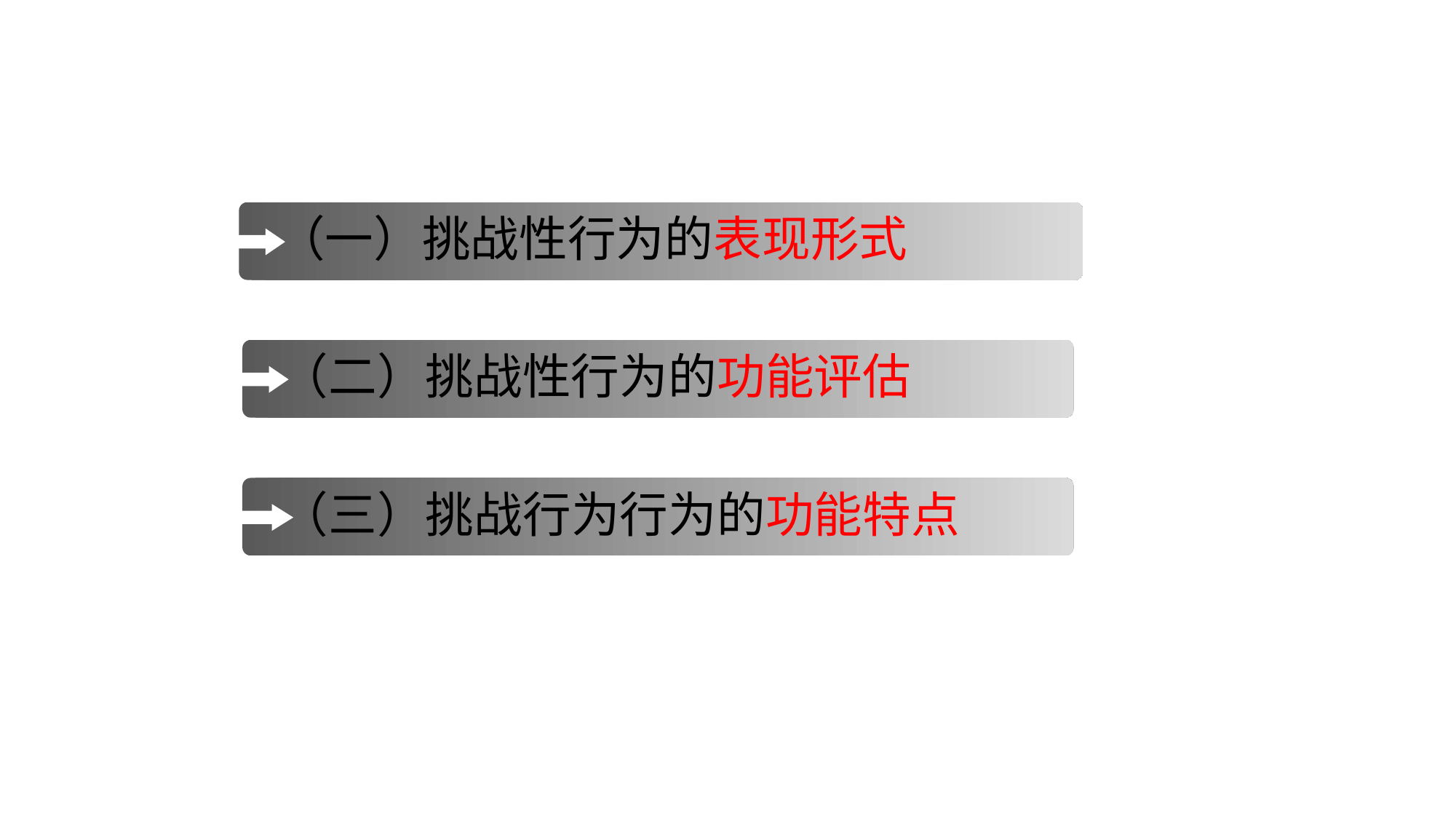

（一）挑战性行为的表现形式

（二）挑战性行为的功能评估

（三）挑战行为行为的功能特点